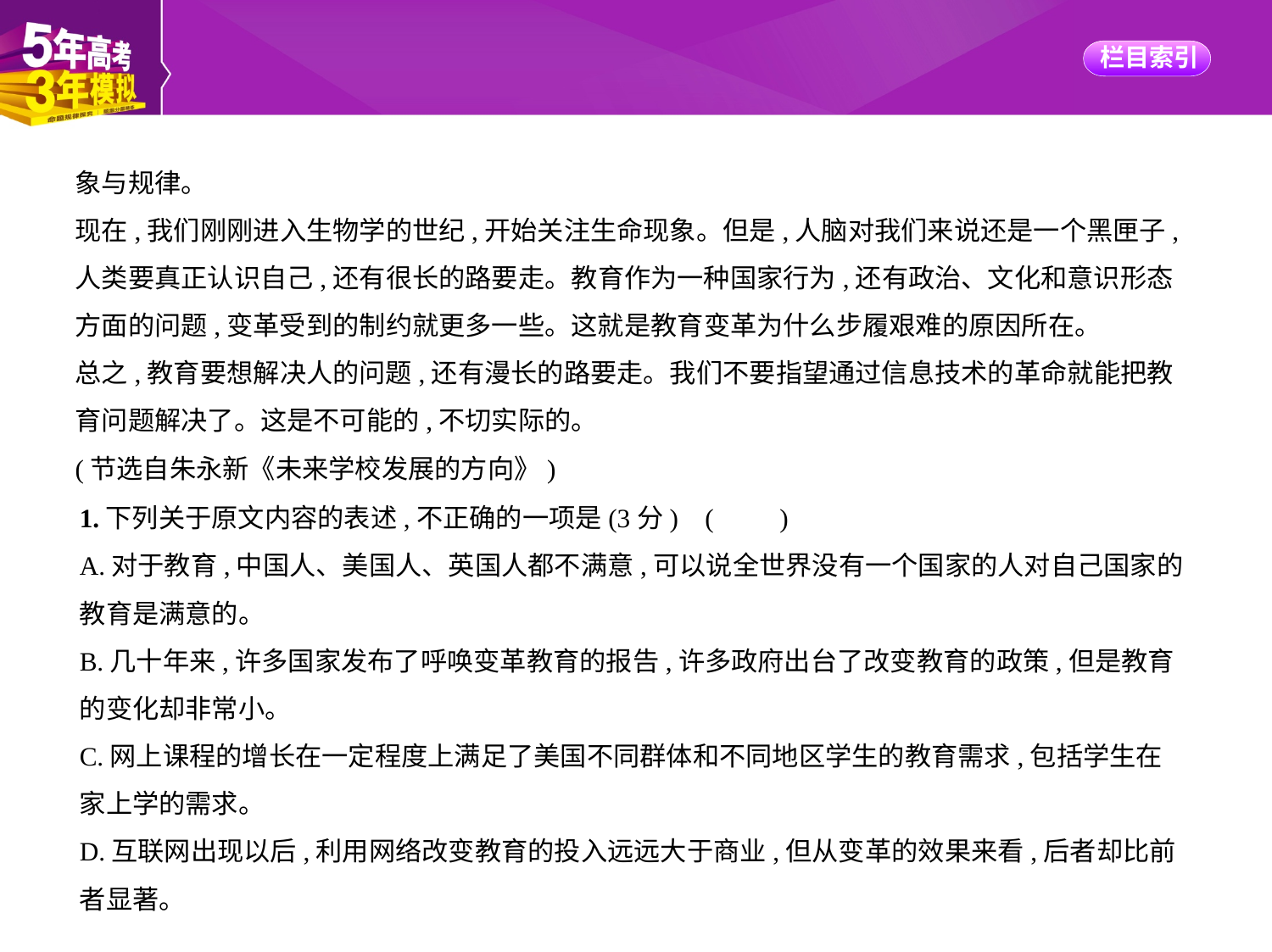

象与规律。
现在,我们刚刚进入生物学的世纪,开始关注生命现象。但是,人脑对我们来说还是一个黑匣子,
人类要真正认识自己,还有很长的路要走。教育作为一种国家行为,还有政治、文化和意识形态
方面的问题,变革受到的制约就更多一些。这就是教育变革为什么步履艰难的原因所在。
总之,教育要想解决人的问题,还有漫长的路要走。我们不要指望通过信息技术的革命就能把教
育问题解决了。这是不可能的,不切实际的。
(节选自朱永新《未来学校发展的方向》)
1.下列关于原文内容的表述,不正确的一项是(3分) (　　)
A.对于教育,中国人、美国人、英国人都不满意,可以说全世界没有一个国家的人对自己国家的
教育是满意的。
B.几十年来,许多国家发布了呼唤变革教育的报告,许多政府出台了改变教育的政策,但是教育
的变化却非常小。
C.网上课程的增长在一定程度上满足了美国不同群体和不同地区学生的教育需求,包括学生在
家上学的需求。
D.互联网出现以后,利用网络改变教育的投入远远大于商业,但从变革的效果来看,后者却比前
者显著。